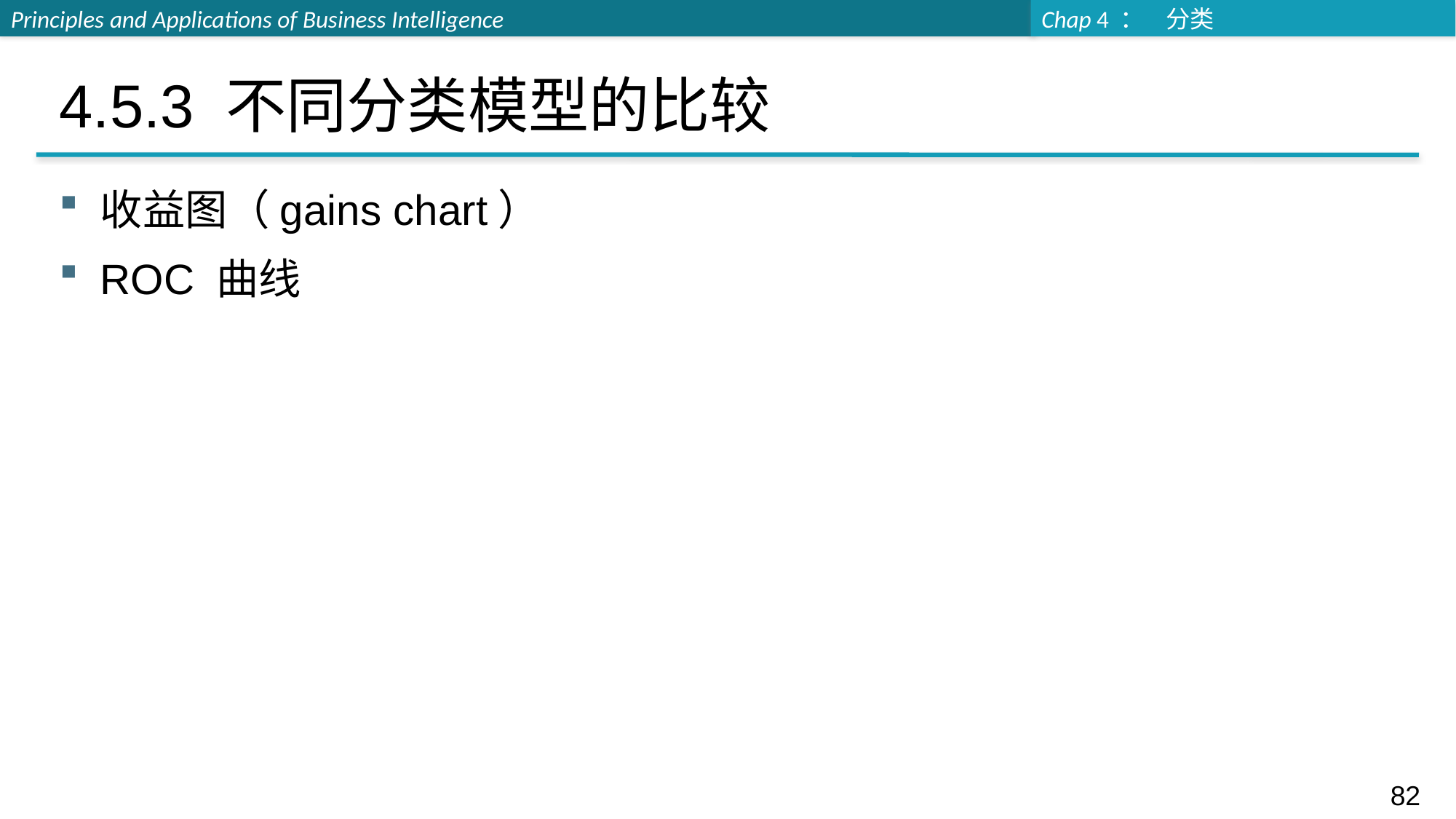

# 4.5.3 不同分类模型的比较
收益图（gains chart）
ROC 曲线